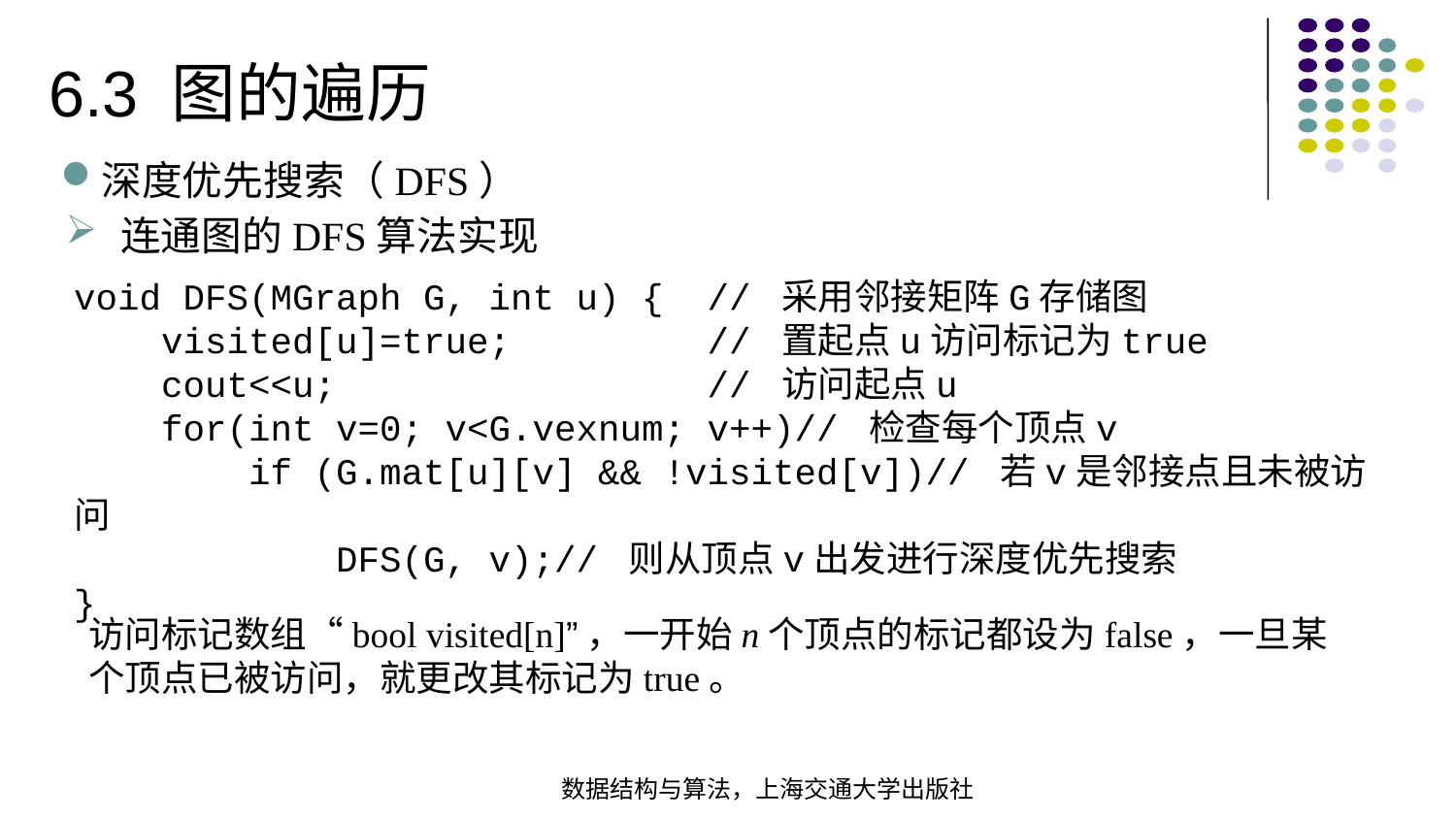

6.3 图的遍历
深度优先搜索（DFS）
连通图的DFS算法实现
void DFS(MGraph G, int u) {  // 采用邻接矩阵G存储图    visited[u]=true;         // 置起点u访问标记为true    cout<<u;                 // 访问起点u    for(int v=0; v<G.vexnum; v++)// 检查每个顶点v        if (G.mat[u][v] && !visited[v])// 若v是邻接点且未被访问
            DFS(G, v);// 则从顶点v出发进行深度优先搜索
}
访问标记数组“bool visited[n]”，一开始n个顶点的标记都设为false，一旦某个顶点已被访问，就更改其标记为true。